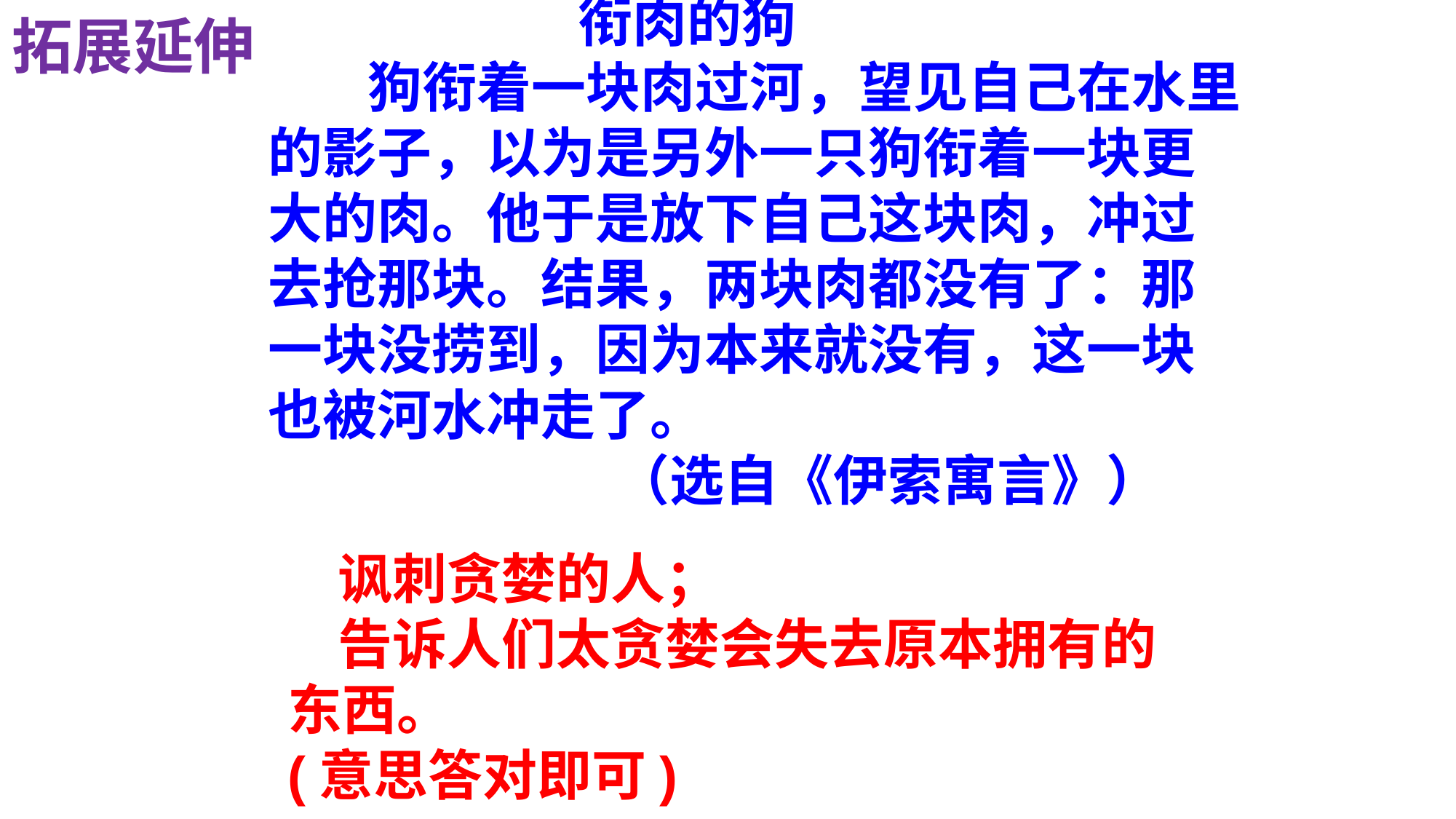

拓展延伸
                        衔肉的狗
       狗衔着一块肉过河，望见自己在水里的影子，以为是另外一只狗衔着一块更大的肉。他于是放下自己这块肉，冲过去抢那块。结果，两块肉都没有了：那一块没捞到，因为本来就没有，这一块也被河水冲走了。
                           （选自《伊索寓言》）
   讽刺贪婪的人；
   告诉人们太贪婪会失去原本拥有的东西。
(意思答对即可)